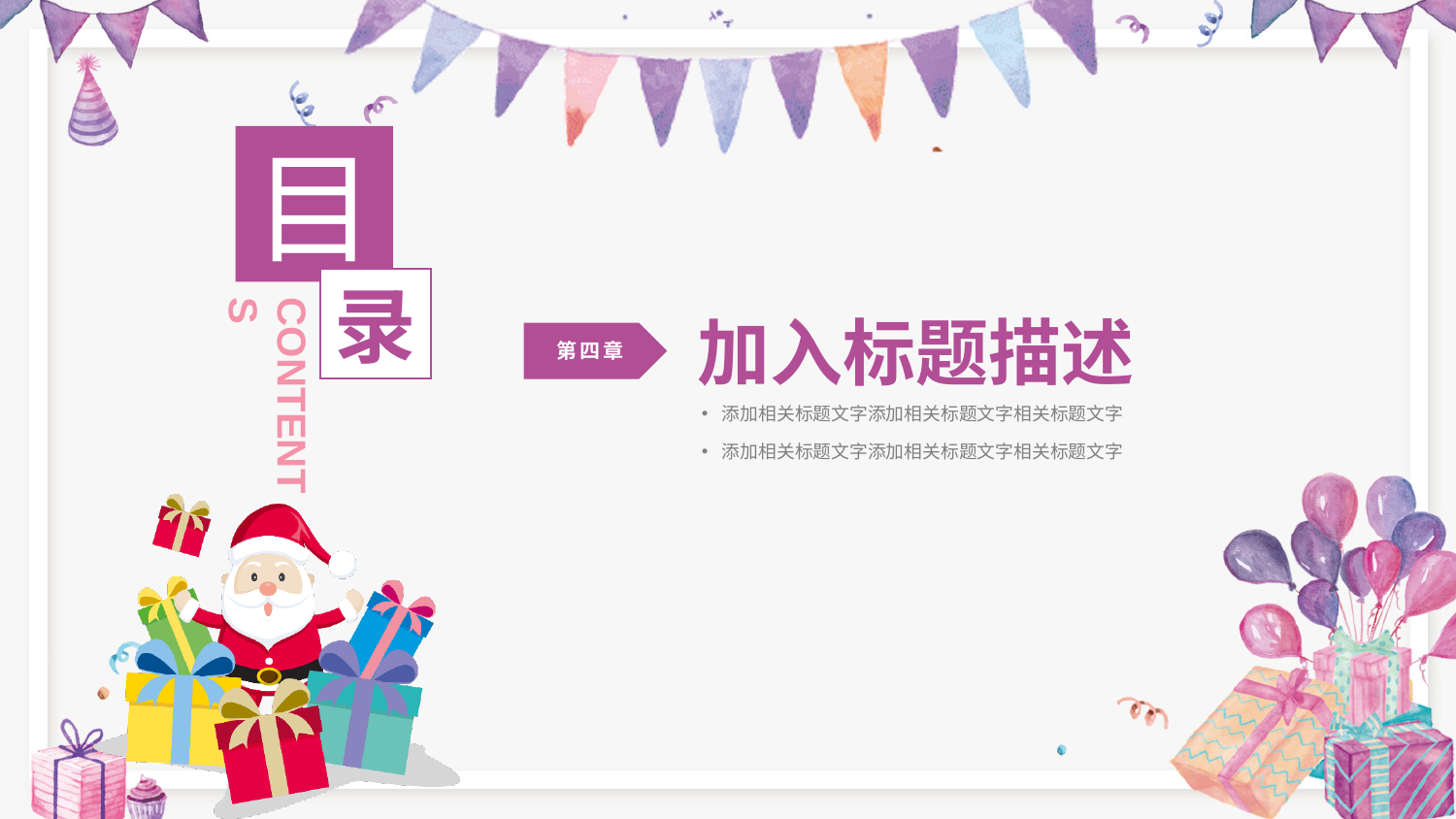

加入标题描述
第四章
添加相关标题文字添加相关标题文字相关标题文字
添加相关标题文字添加相关标题文字相关标题文字